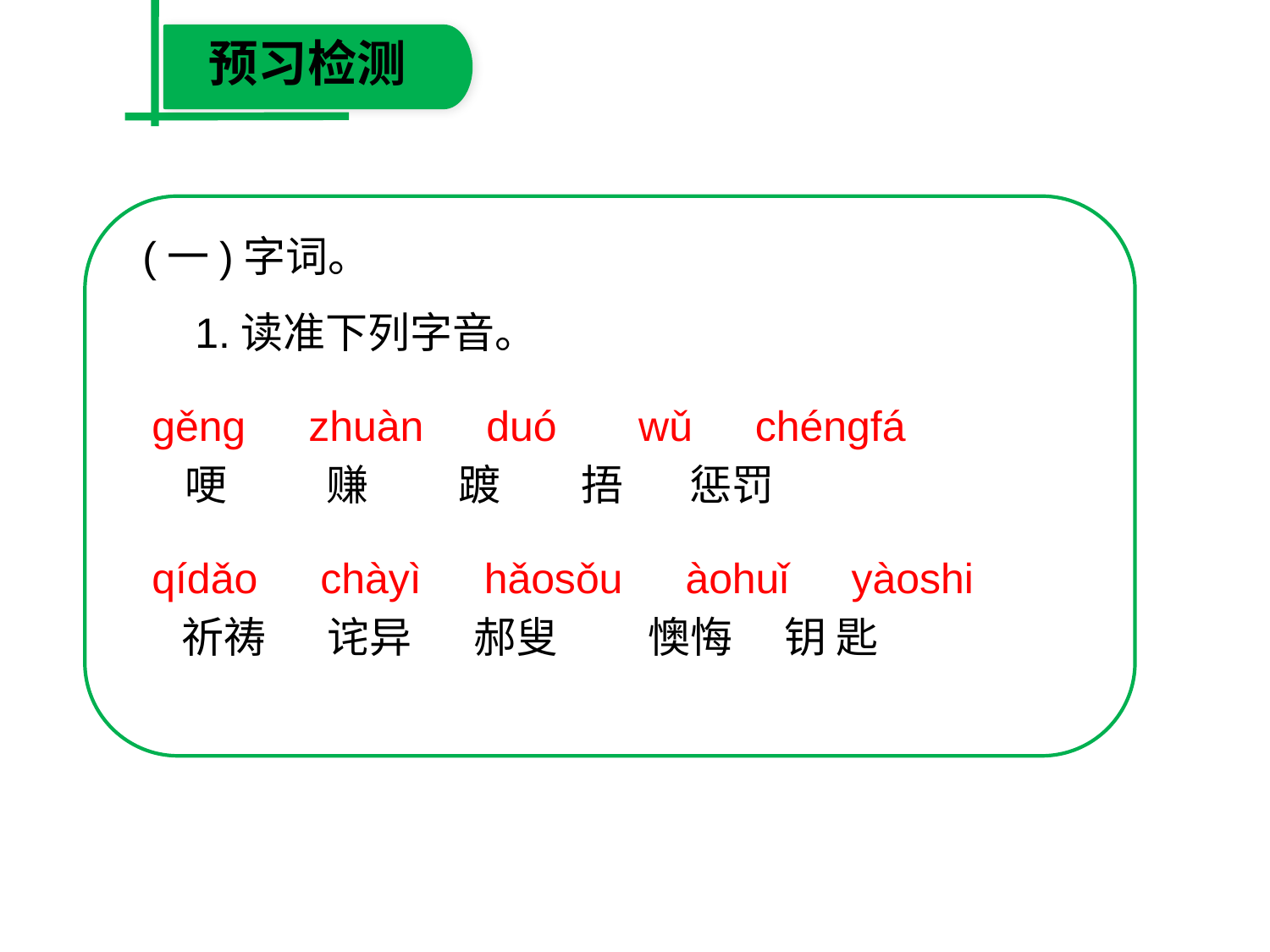

预习检测

(一)字词。
　1.读准下列字音。

　哽　      赚　     踱　    捂       惩罚

   祈祷　  诧异　  郝叟　     懊悔　 钥 匙
gěng　zhuàn　duó　  wǔ　chéngfá

qídǎo　chàyì　hǎosǒu　àohuǐ　yàoshi